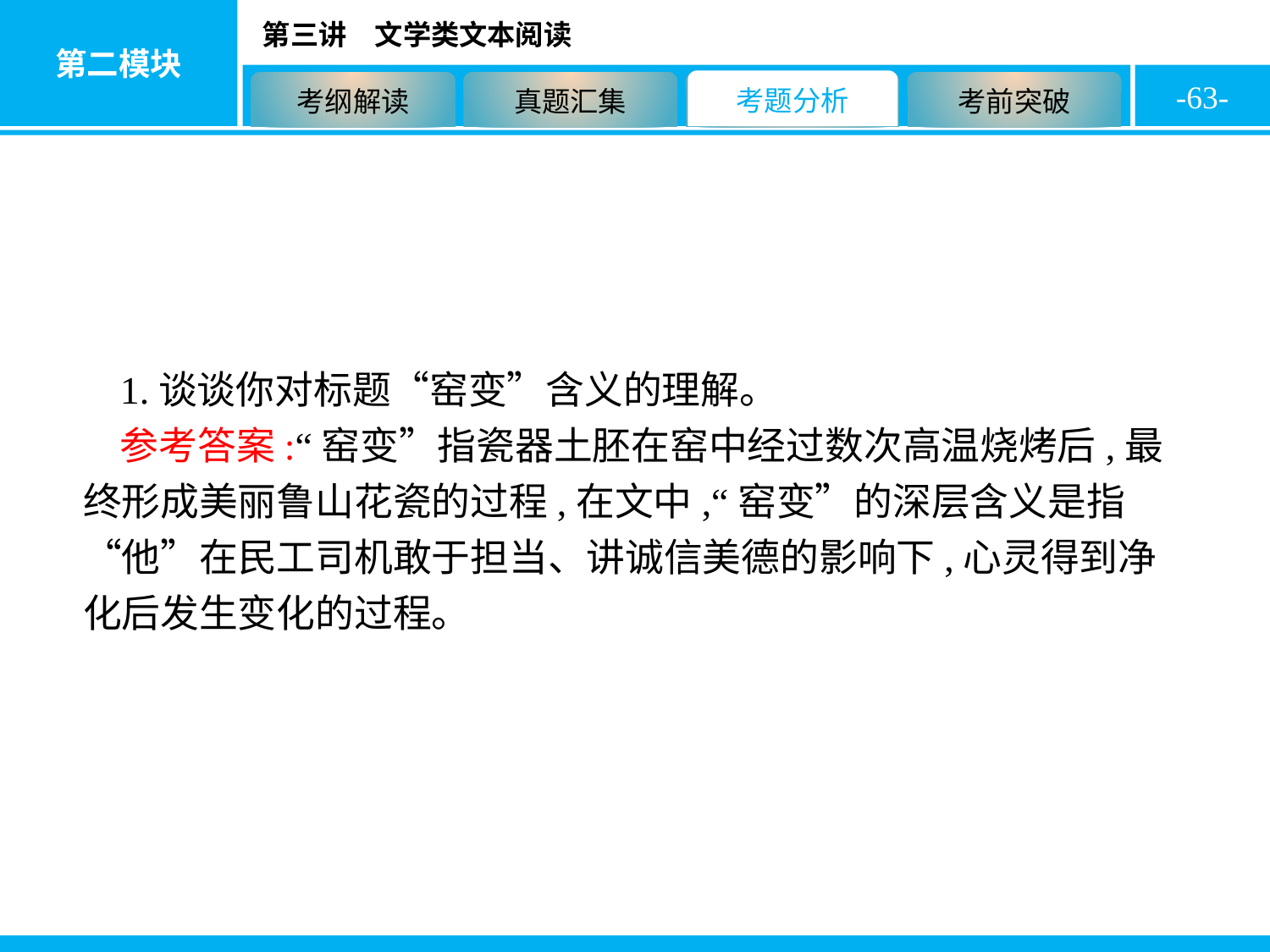

-63-
1.谈谈你对标题“窑变”含义的理解。
参考答案:“窑变”指瓷器土胚在窑中经过数次高温烧烤后,最终形成美丽鲁山花瓷的过程,在文中,“窑变”的深层含义是指“他”在民工司机敢于担当、讲诚信美德的影响下,心灵得到净化后发生变化的过程。